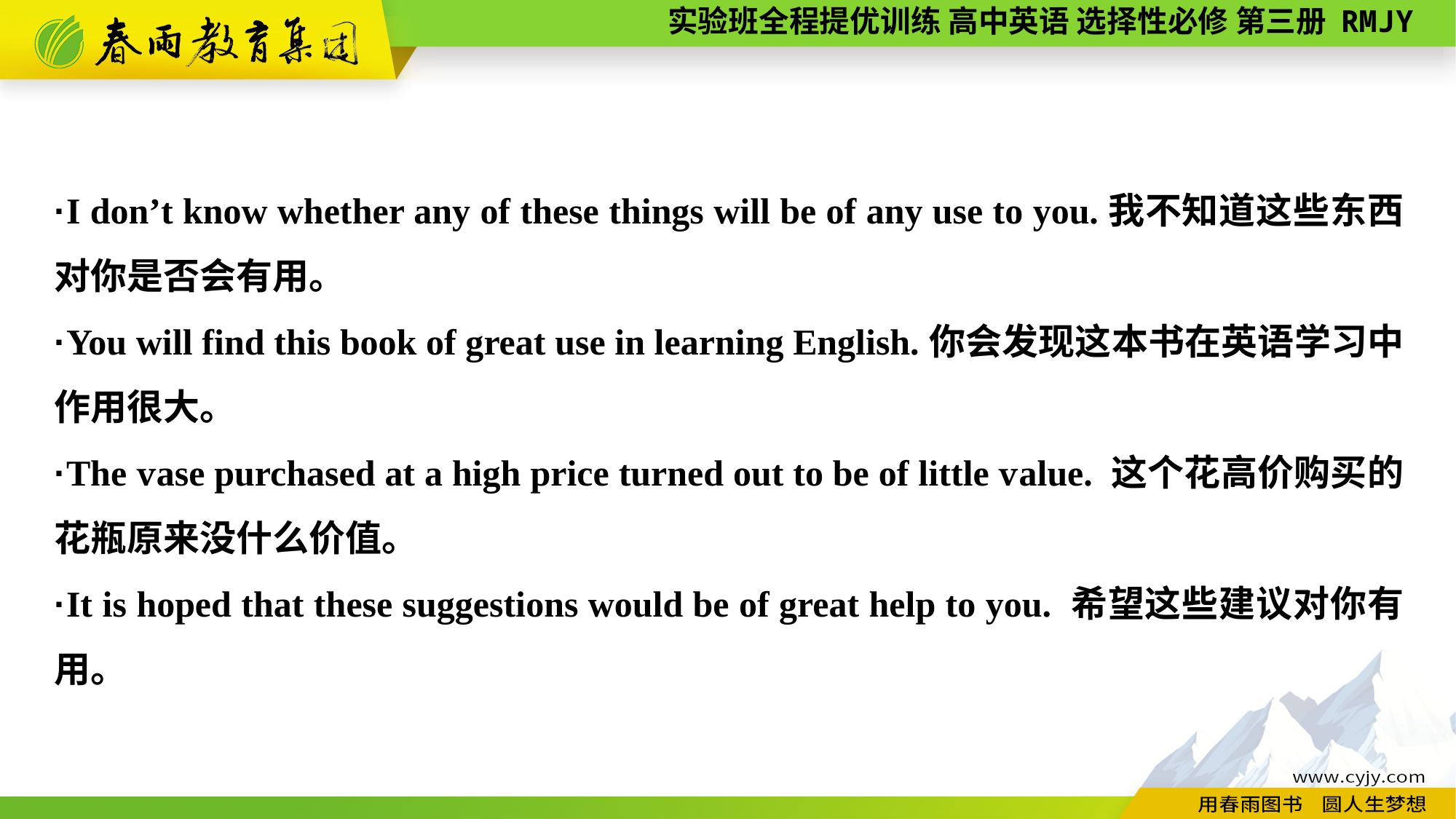

·I don’t know whether any of these things will be of any use to you.我不知道这些东西对你是否会有用。
·You will find this book of great use in learning English.你会发现这本书在英语学习中作用很大。
·The vase purchased at a high price turned out to be of little value. 这个花高价购买的花瓶原来没什么价值。
·It is hoped that these suggestions would be of great help to you. 希望这些建议对你有用。